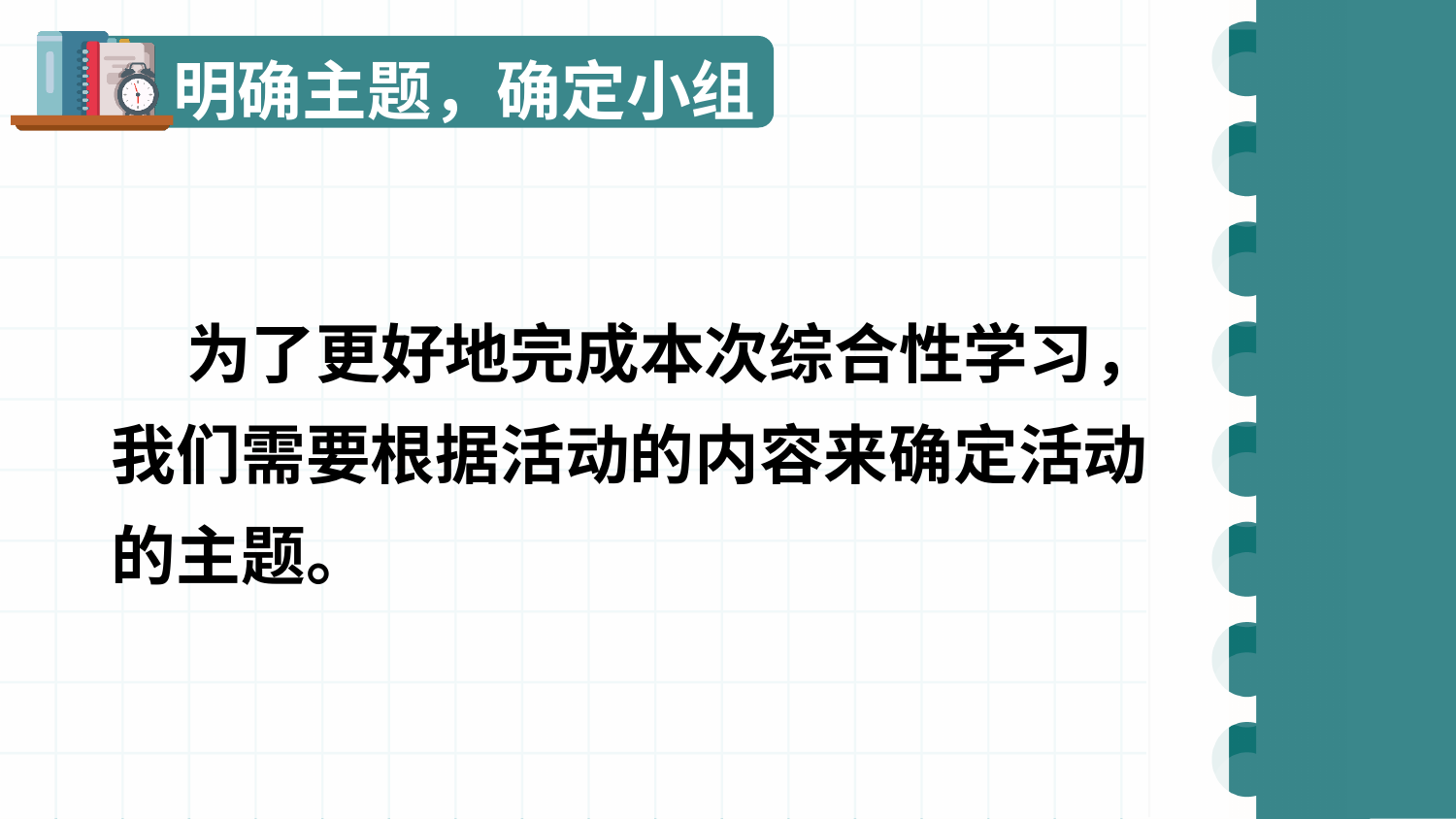

明确主题，确定小组

    为了更好地完成本次综合性学习，我们需要根据活动的内容来确定活动的主题。